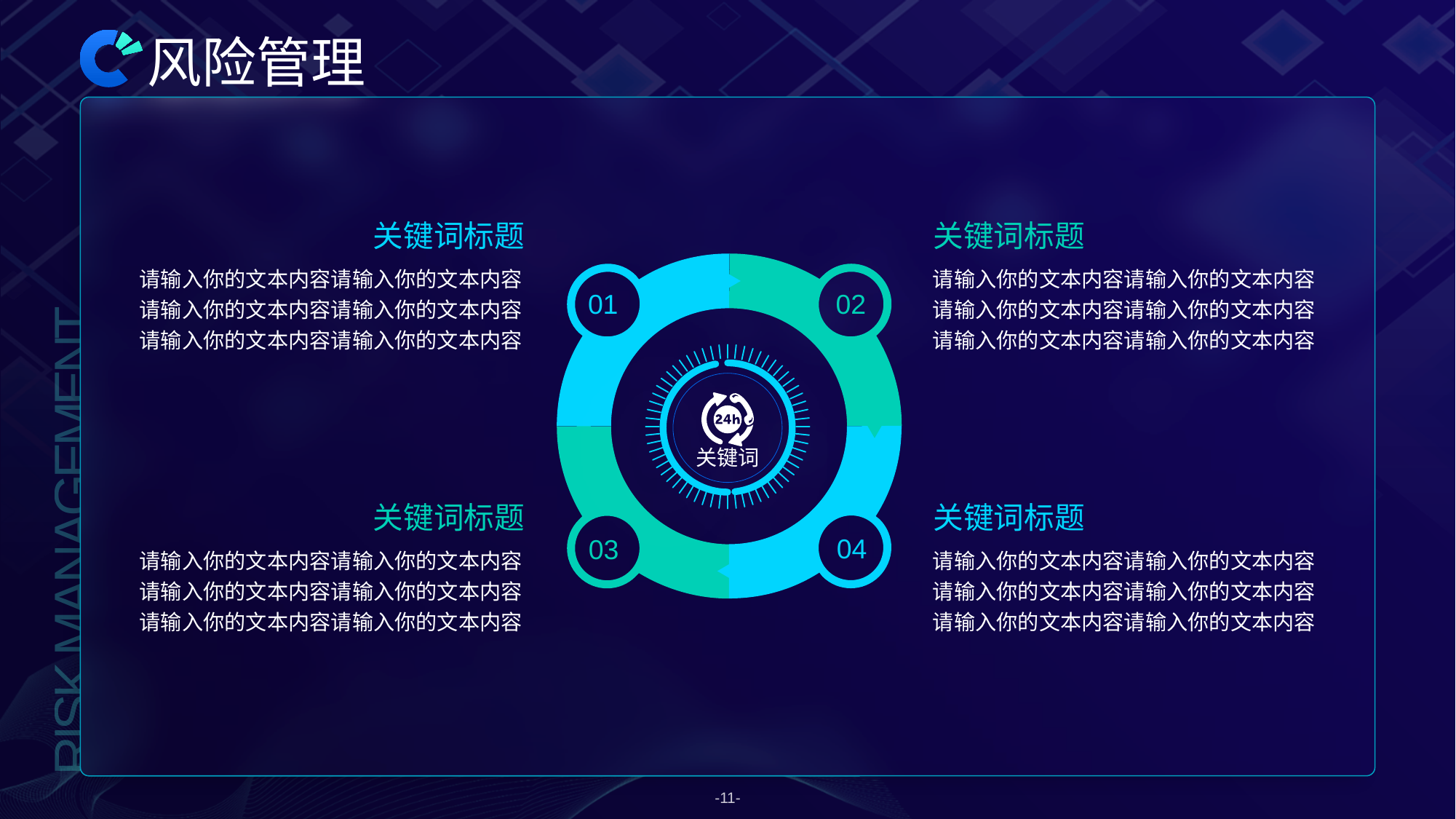

# 风险管理

01
02

03

关键词

04
关键词标题
请输入你的文本内容请输入你的文本内容
请输入你的文本内容请输入你的文本内容
请输入你的文本内容请输入你的文本内容
关键词标题
请输入你的文本内容请输入你的文本内容
请输入你的文本内容请输入你的文本内容
请输入你的文本内容请输入你的文本内容
关键词标题
请输入你的文本内容请输入你的文本内容
请输入你的文本内容请输入你的文本内容
请输入你的文本内容请输入你的文本内容
关键词标题
请输入你的文本内容请输入你的文本内容
请输入你的文本内容请输入你的文本内容
请输入你的文本内容请输入你的文本内容
RISK MANAGEMENT

-11-